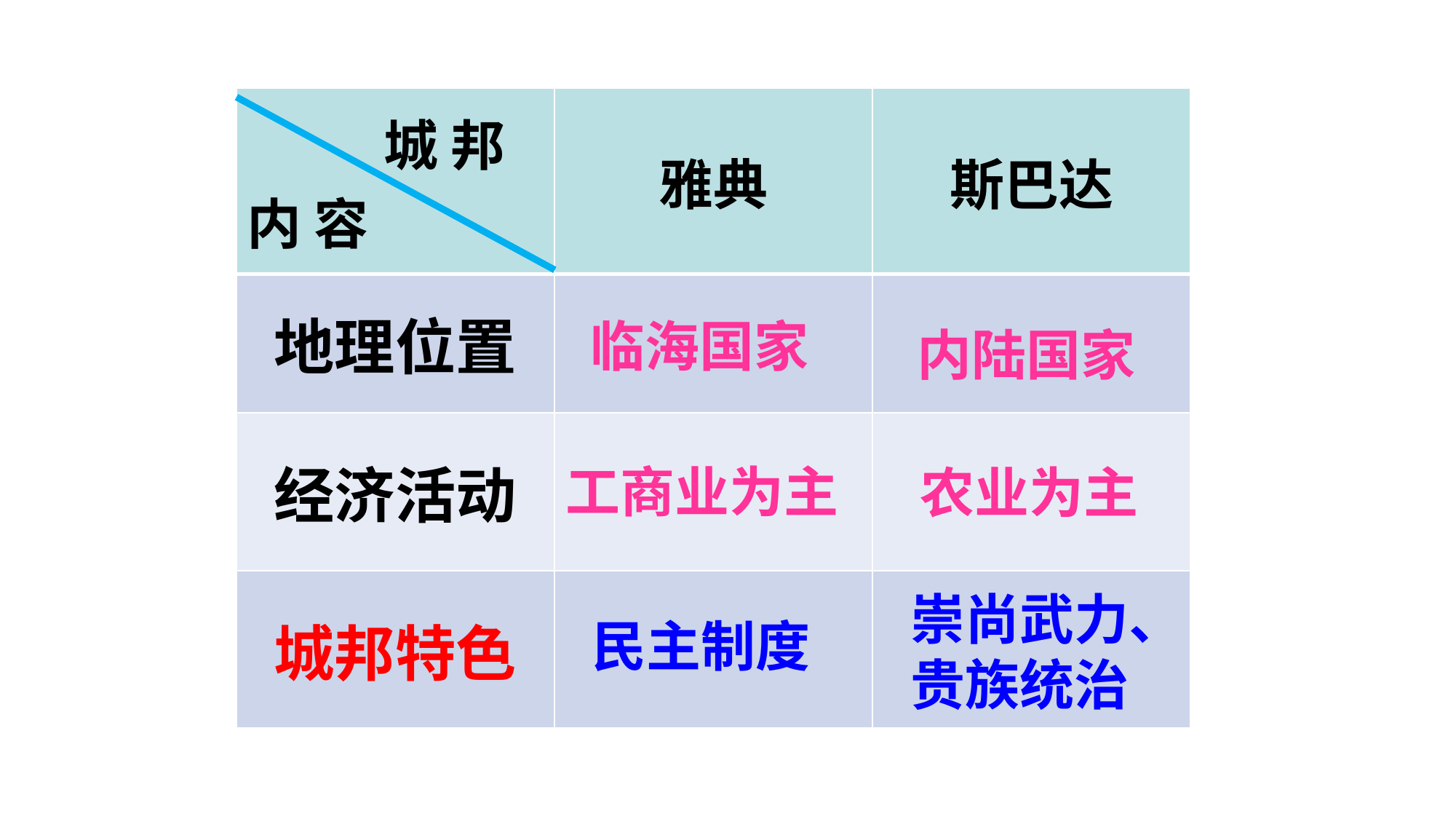

| 城 邦 内 容 | 雅典 | 斯巴达 |
| --- | --- | --- |
| 地理位置 |  |  |
| 经济活动 |  |  |
| 城邦特色 |  |  |
临海国家
内陆国家
工商业为主
农业为主
崇尚武力、贵族统治
民主制度